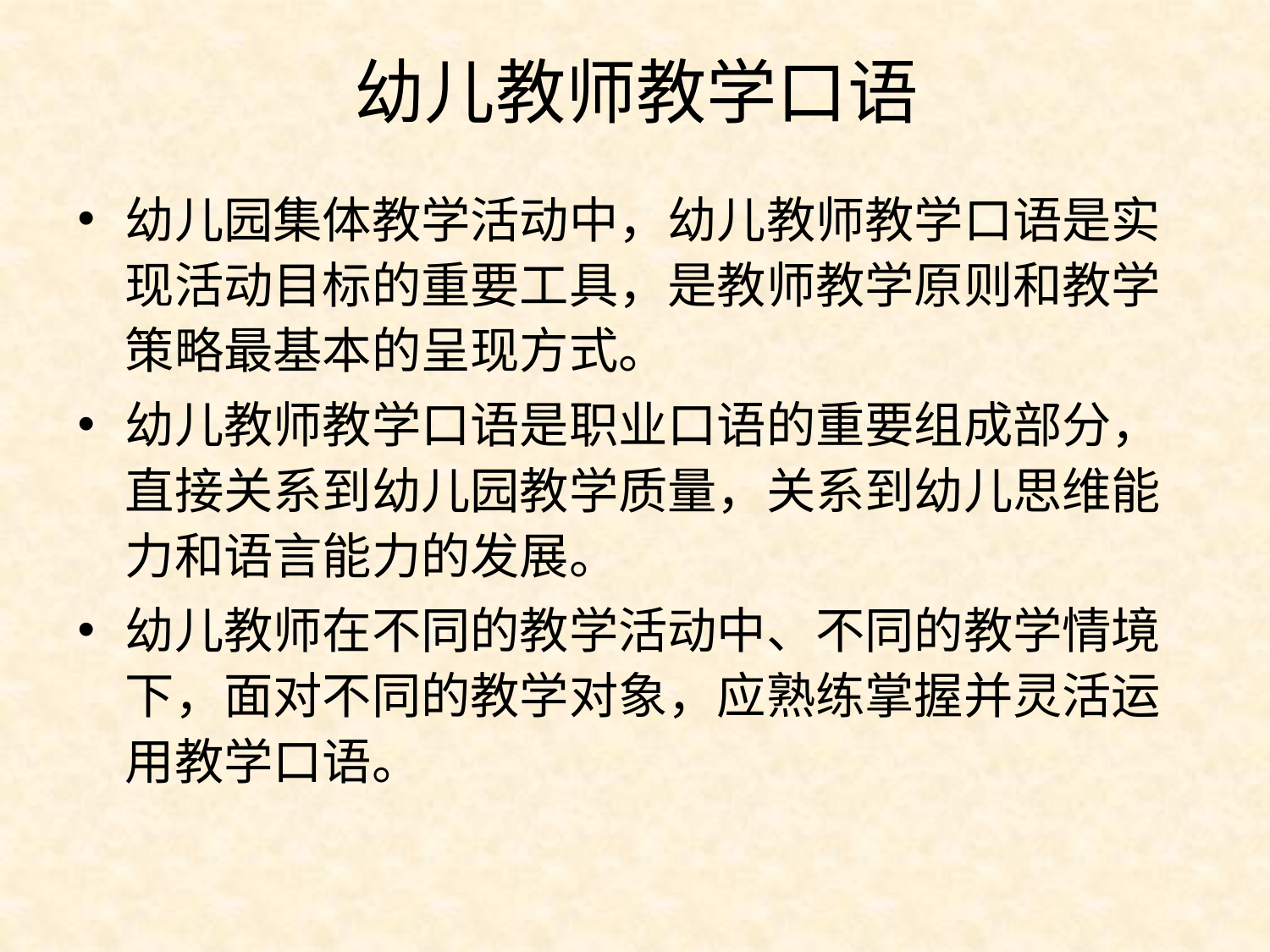

# 幼儿教师教学口语
幼儿园集体教学活动中，幼儿教师教学口语是实现活动目标的重要工具，是教师教学原则和教学策略最基本的呈现方式。
幼儿教师教学口语是职业口语的重要组成部分，直接关系到幼儿园教学质量，关系到幼儿思维能力和语言能力的发展。
幼儿教师在不同的教学活动中、不同的教学情境下，面对不同的教学对象，应熟练掌握并灵活运用教学口语。